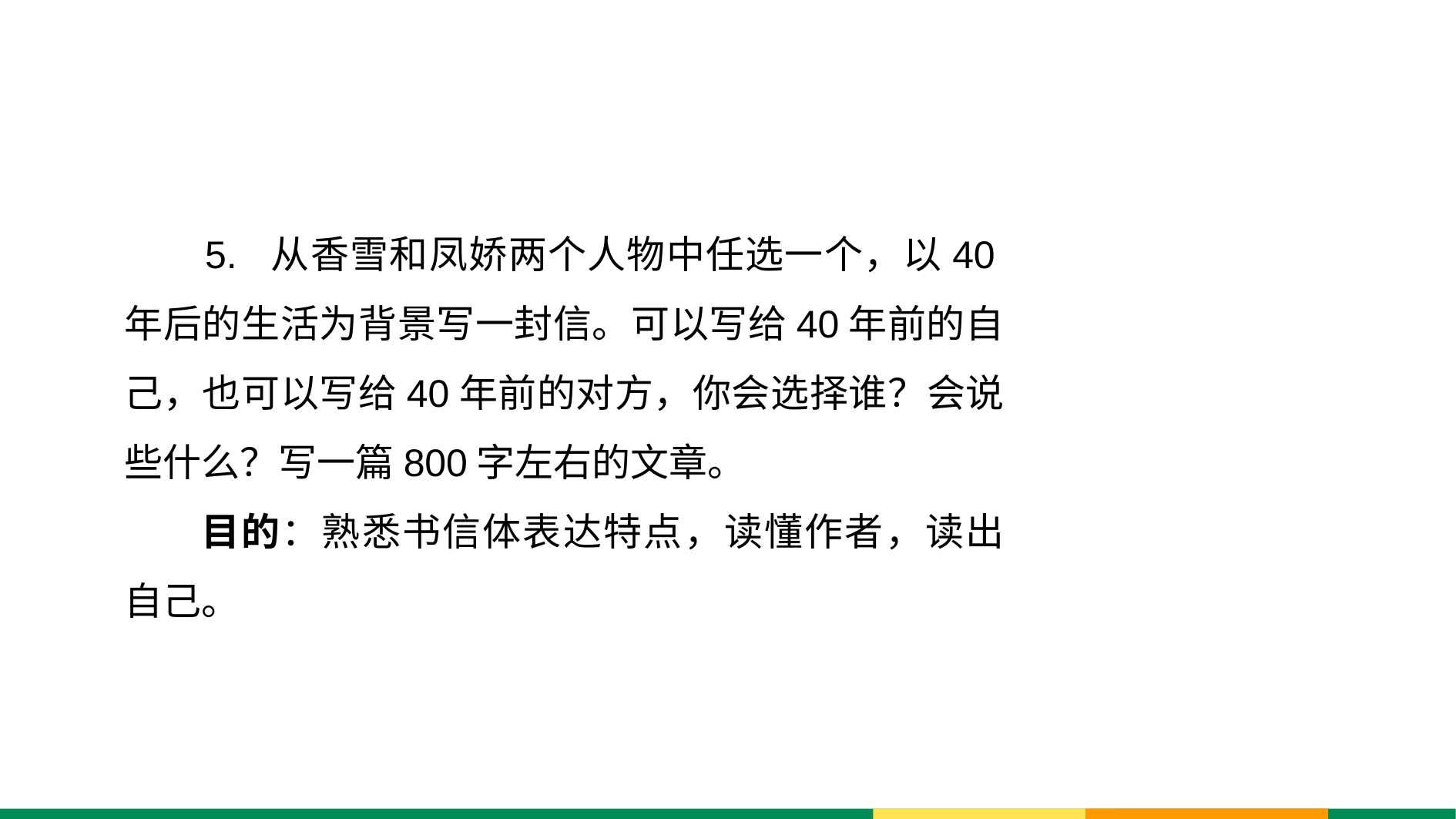

5.  从香雪和凤娇两个人物中任选一个，以40年后的生活为背景写一封信。可以写给40年前的自己，也可以写给40年前的对方，你会选择谁？会说些什么？写一篇800字左右的文章。
  目的：熟悉书信体表达特点，读懂作者，读出自己。